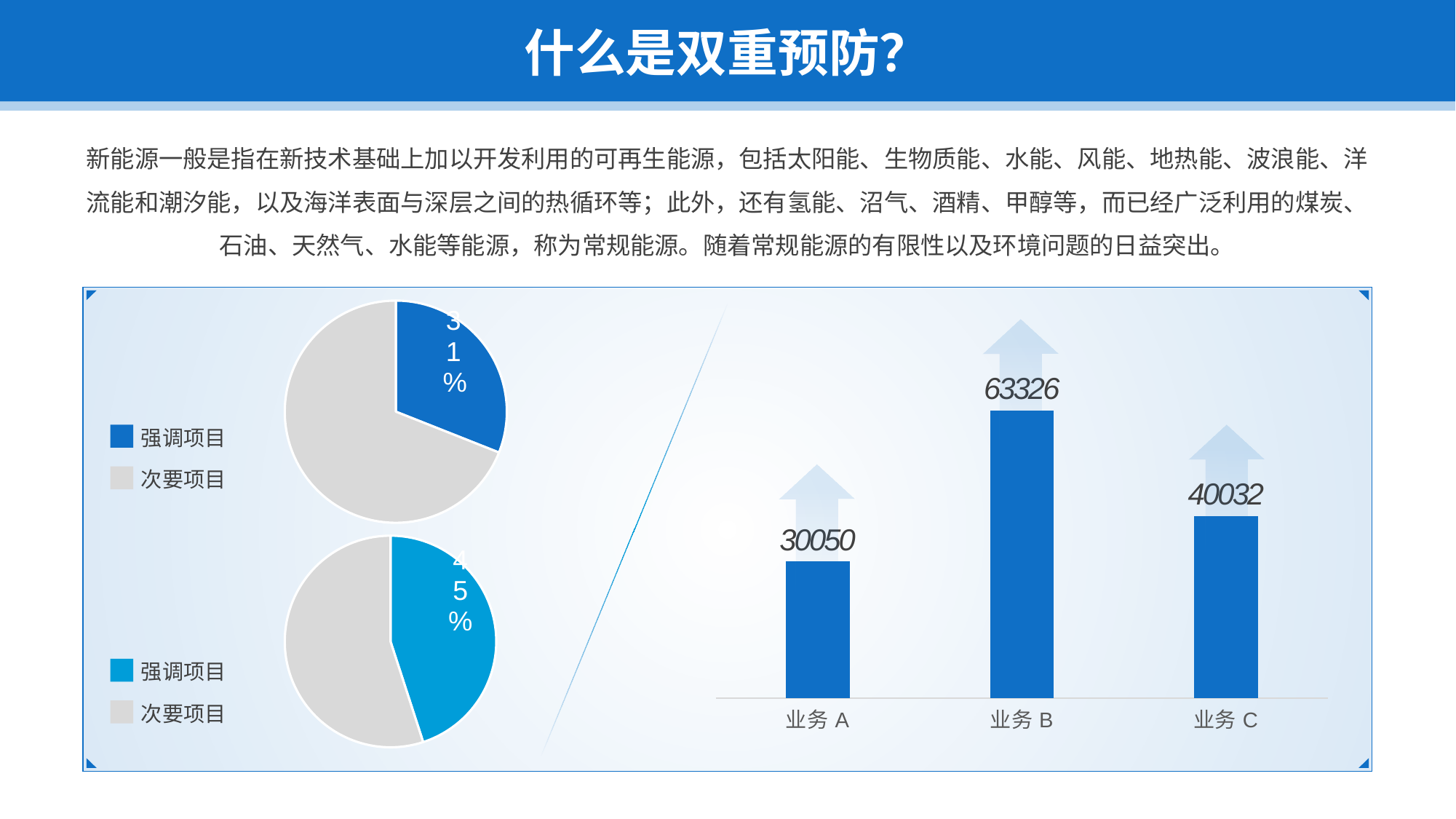

什么是双重预防？
新能源一般是指在新技术基础上加以开发利用的可再生能源，包括太阳能、生物质能、水能、风能、地热能、波浪能、洋流能和潮汐能，以及海洋表面与深层之间的热循环等；此外，还有氢能、沼气、酒精、甲醇等，而已经广泛利用的煤炭、石油、天然气、水能等能源，称为常规能源。随着常规能源的有限性以及环境问题的日益突出。

### Chart

| Category | 销售额 |
|---|---|
| 第一季度 | 31.0 |
| 第二季度 | 69.0 |

### Chart

| Category | 系列 1 |
|---|---|
| 业务A | 30050.0 |
| 业务B | 63326.0 |
| 业务C | 40032.0 |
强调项目

次要项目

### Chart

| Category | 销售额 |
|---|---|
| 第一季度 | 45.0 |
| 第二季度 | 55.0 |
强调项目
次要项目